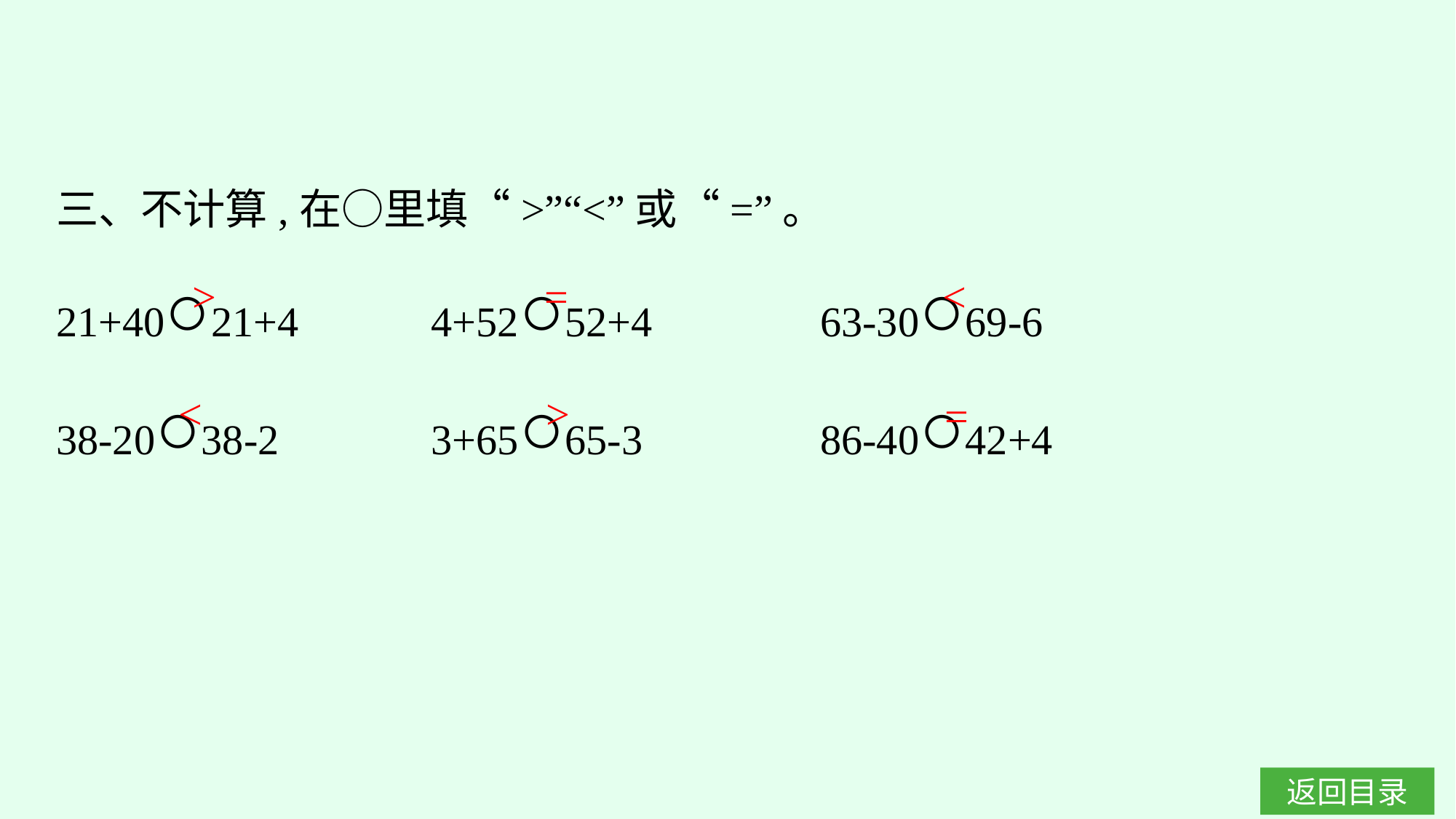

三、不计算,在○里填“>”“<”或“=”。
21+40○21+4　 	4+52○52+4　　　 	63-30○69-6
38-20○38-2		3+65○65-3		86-40○42+4
>
=
<
<
>
=